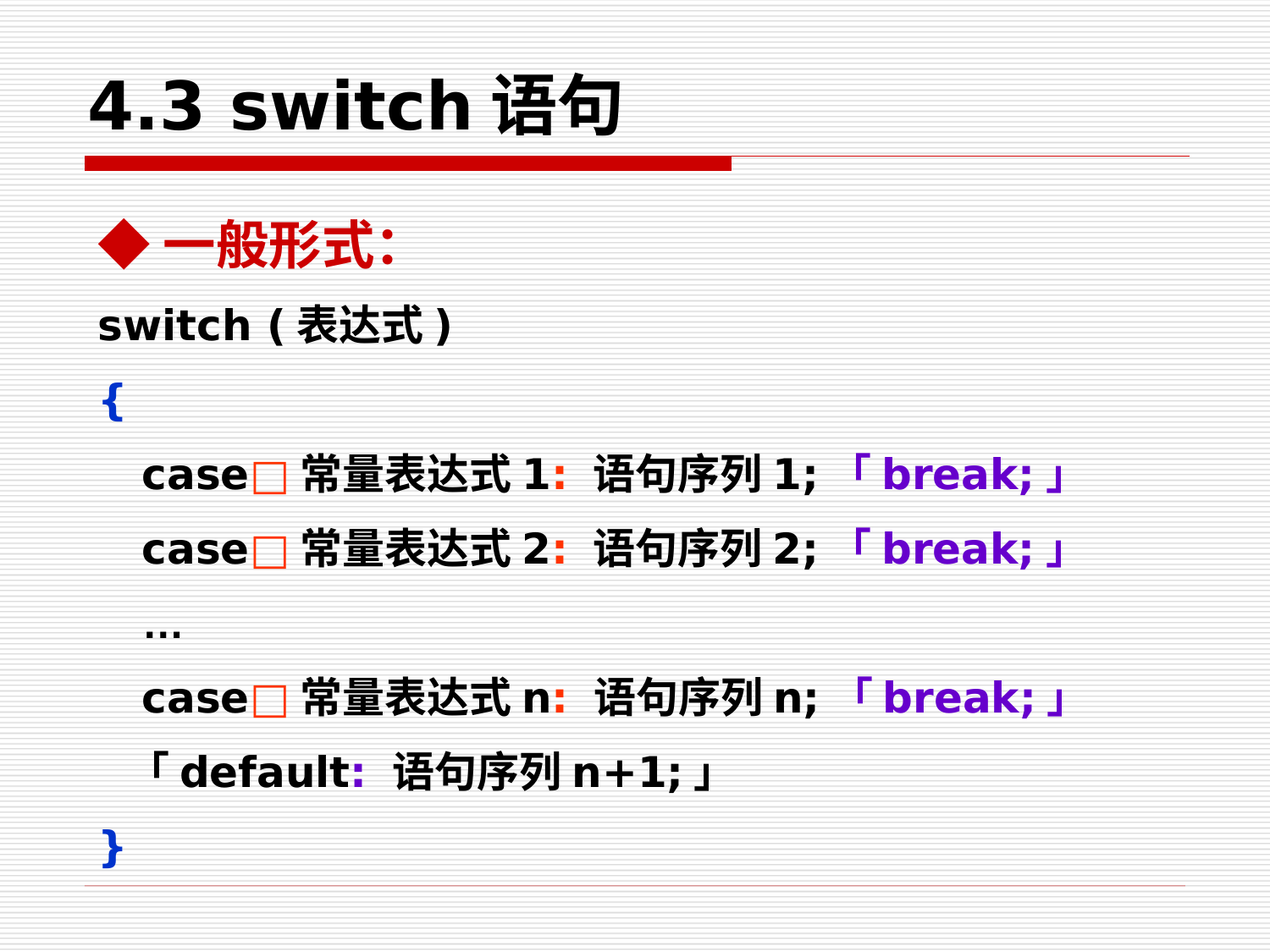

# 4.3 switch语句
◆一般形式：
switch (表达式)
{
   case□常量表达式1: 语句序列1;「break;」
   case□常量表达式2: 语句序列2;「break;」
   …
   case□常量表达式n: 语句序列n;「break;」
  「default: 语句序列n+1;」
}